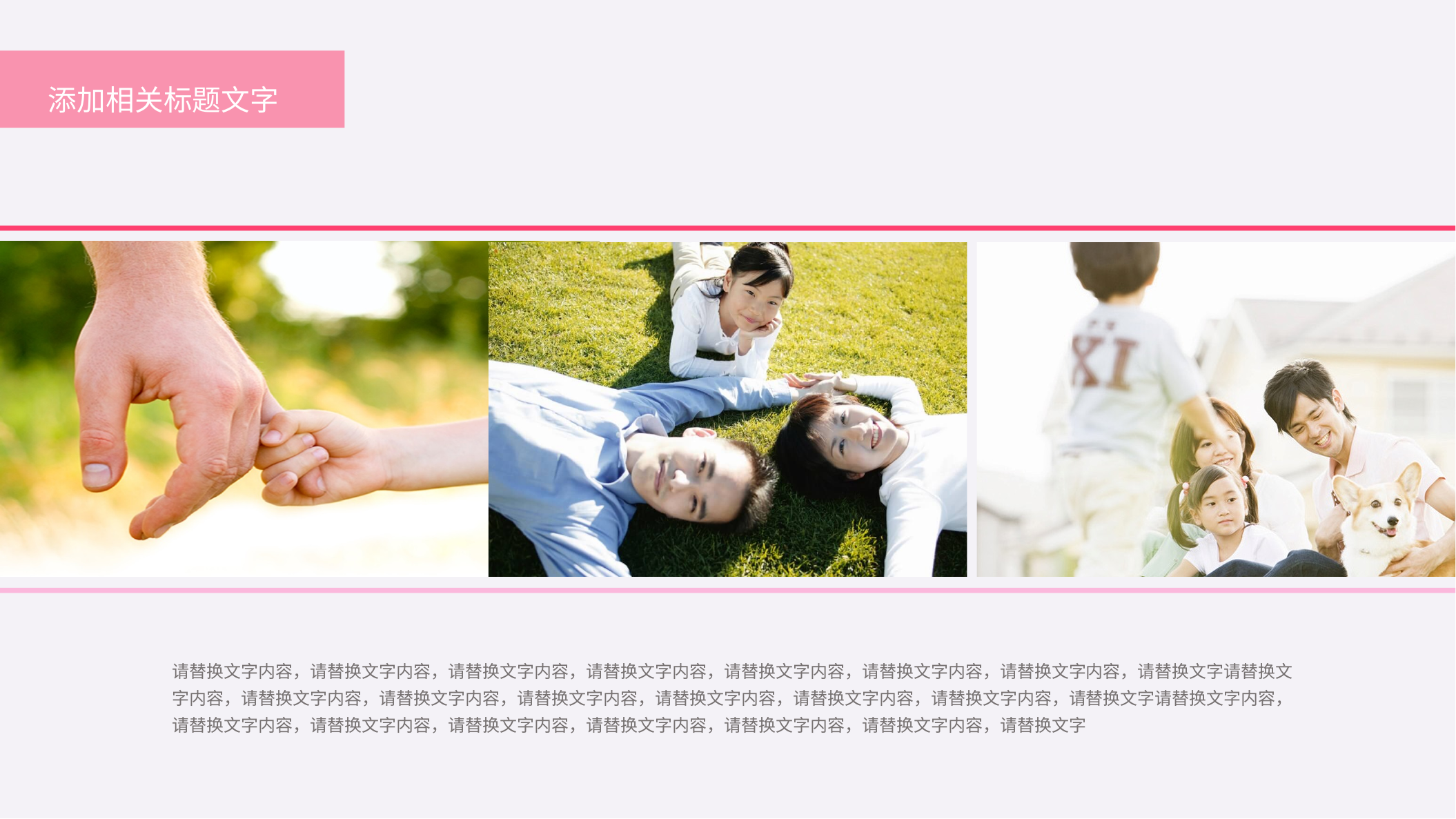

添加相关标题文字

请替换文字内容，请替换文字内容，请替换文字内容，请替换文字内容，请替换文字内容，请替换文字内容，请替换文字内容，请替换文字请替换文字内容，请替换文字内容，请替换文字内容，请替换文字内容，请替换文字内容，请替换文字内容，请替换文字内容，请替换文字请替换文字内容，请替换文字内容，请替换文字内容，请替换文字内容，请替换文字内容，请替换文字内容，请替换文字内容，请替换文字